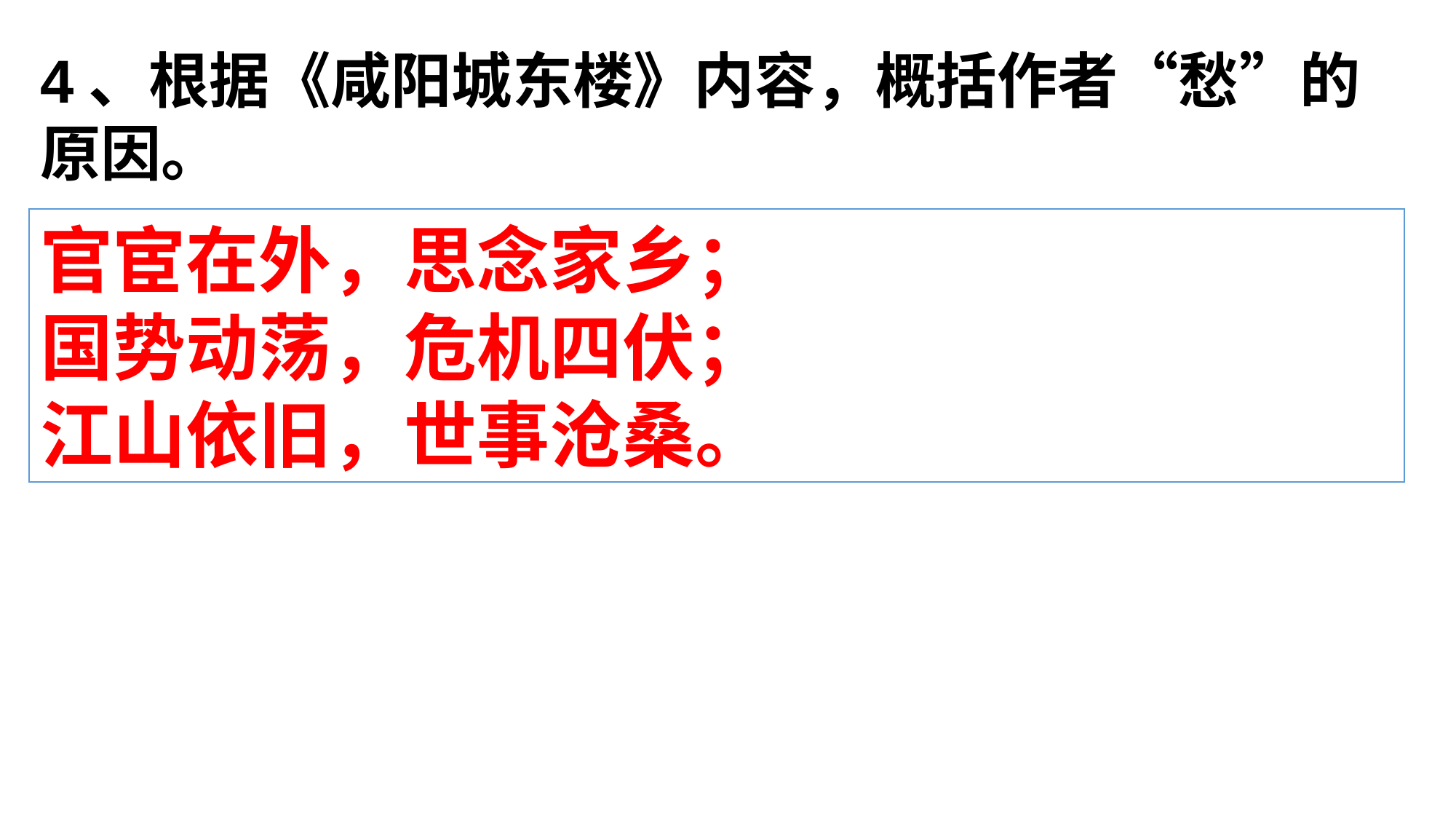

4、根据《咸阳城东楼》内容，概括作者“愁”的原因。
官宦在外，思念家乡；
国势动荡，危机四伏；
江山依旧，世事沧桑。